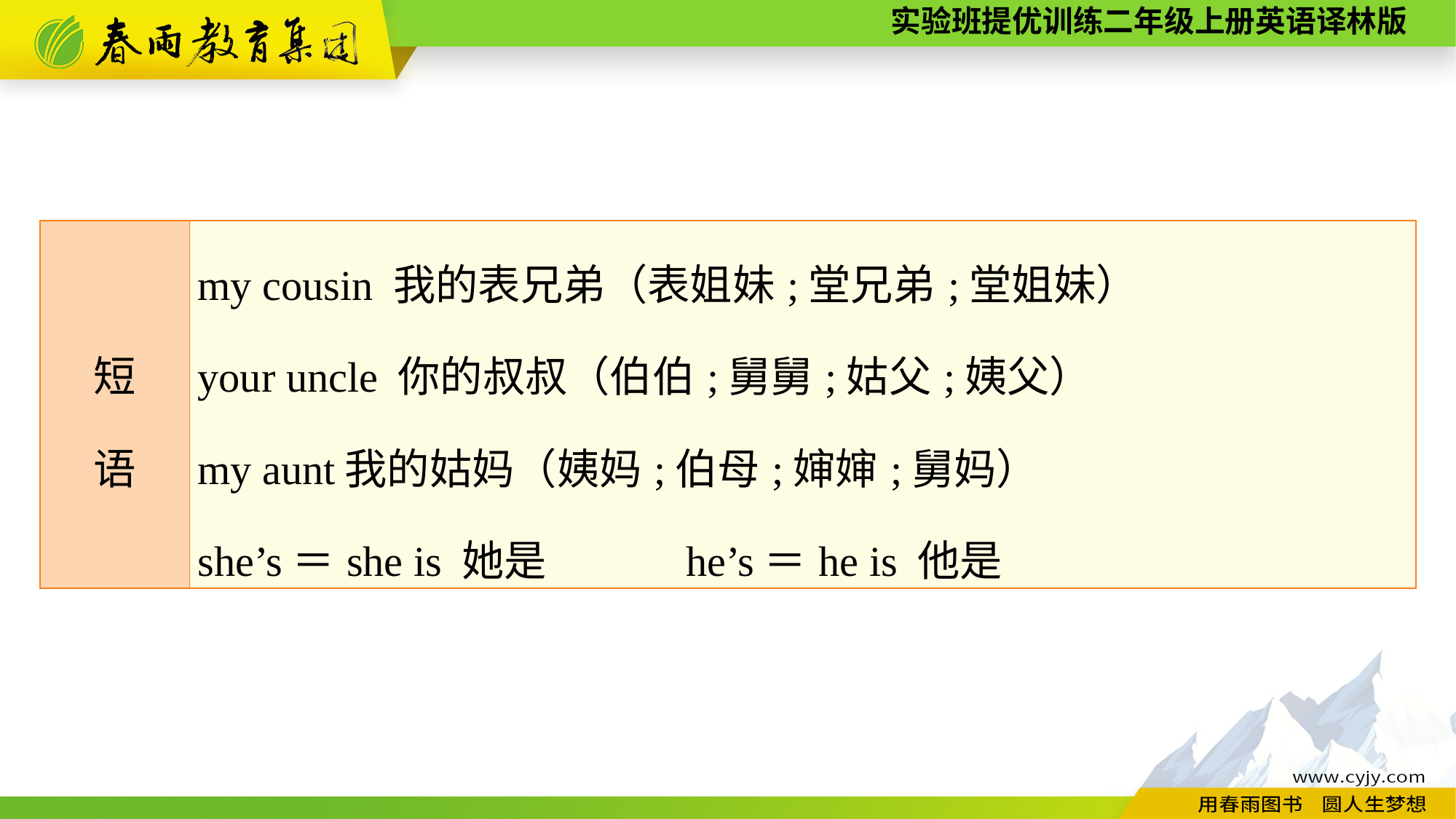

| 短 语 | my cousin 我的表兄弟（表姐妹;堂兄弟;堂姐妹） your uncle 你的叔叔（伯伯;舅舅;姑父;姨父） my aunt我的姑妈（姨妈;伯母;婶婶;舅妈） she’s＝she is 她是　　　he’s＝he is 他是 |
| --- | --- |